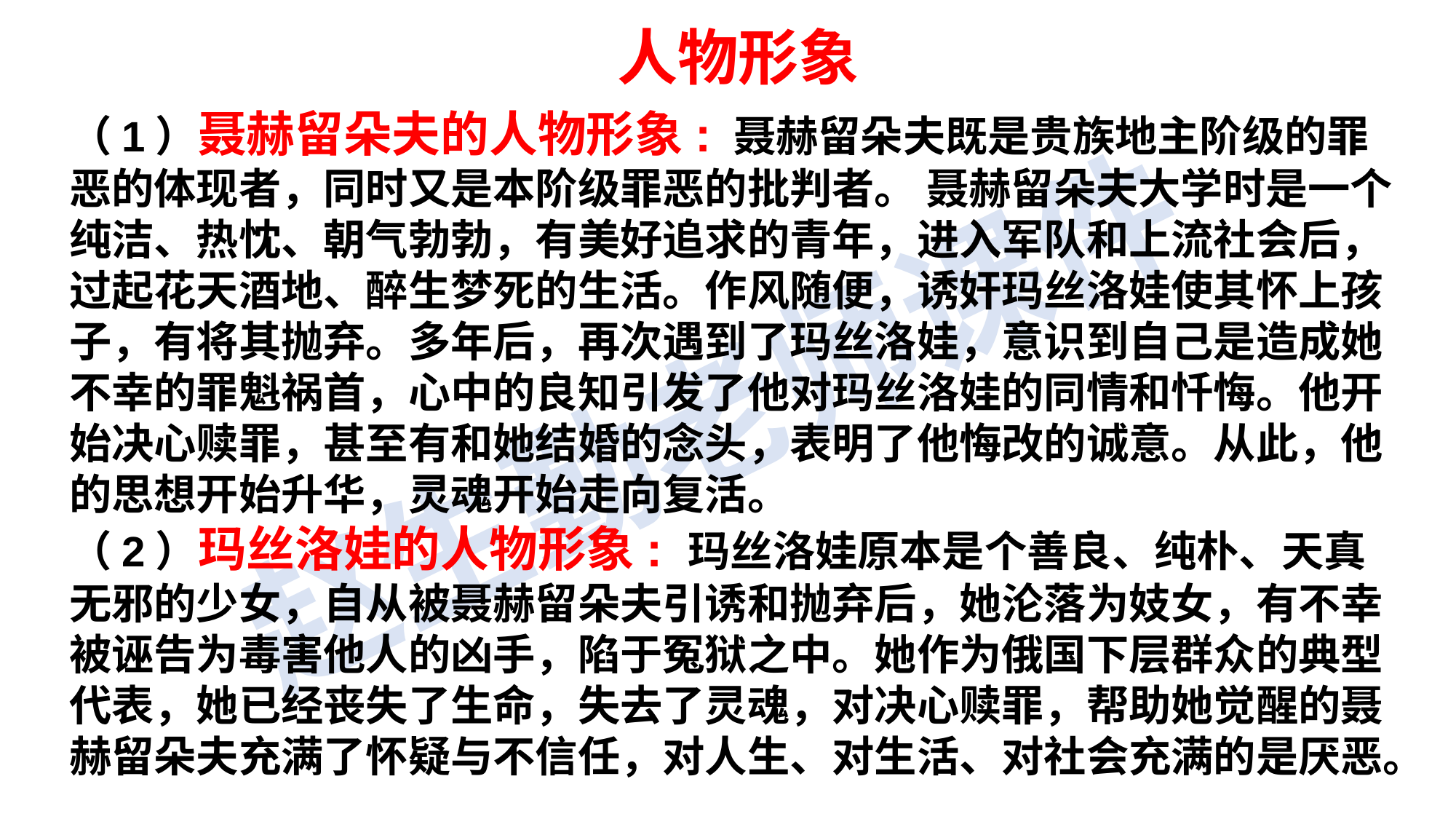

人物形象
（1）聂赫留朵夫的人物形象: 聂赫留朵夫既是贵族地主阶级的罪恶的体现者，同时又是本阶级罪恶的批判者。 聂赫留朵夫大学时是一个纯洁、热忱、朝气勃勃，有美好追求的青年，进入军队和上流社会后，过起花天酒地、醉生梦死的生活。作风随便，诱奸玛丝洛娃使其怀上孩子，有将其抛弃。多年后，再次遇到了玛丝洛娃，意识到自己是造成她不幸的罪魁祸首，心中的良知引发了他对玛丝洛娃的同情和忏悔。他开始决心赎罪，甚至有和她结婚的念头，表明了他悔改的诚意。从此，他的思想开始升华，灵魂开始走向复活。
（2）玛丝洛娃的人物形象: 玛丝洛娃原本是个善良、纯朴、天真无邪的少女，自从被聂赫留朵夫引诱和抛弃后，她沦落为妓女，有不幸被诬告为毒害他人的凶手，陷于冤狱之中。她作为俄国下层群众的典型代表，她已经丧失了生命，失去了灵魂，对决心赎罪，帮助她觉醒的聂赫留朵夫充满了怀疑与不信任，对人生、对生活、对社会充满的是厌恶。